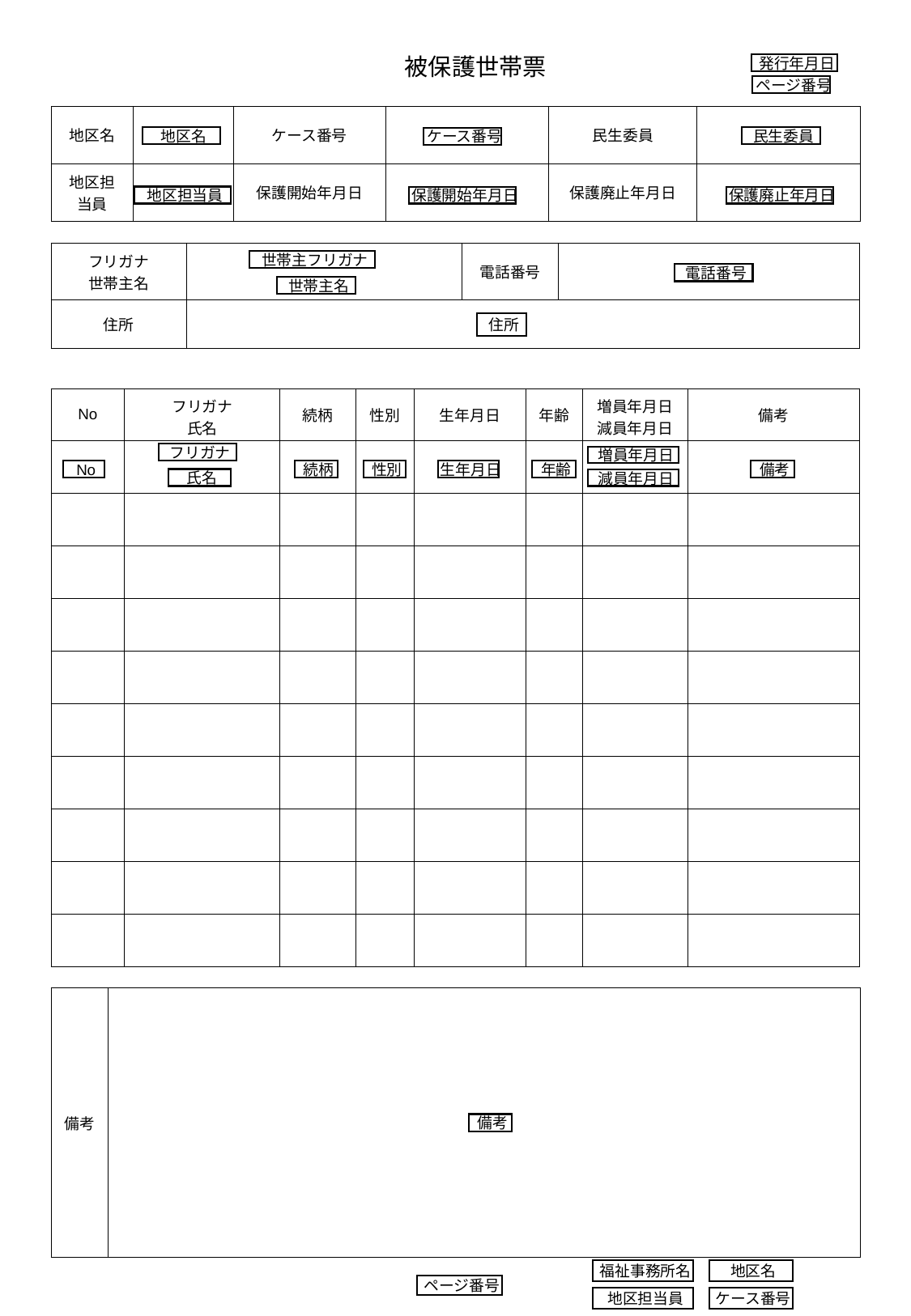

被保護世帯票
発行年月日
ページ番号

| 地区名 |  | ケース番号 |  | 民生委員 |  |
| --- | --- | --- | --- | --- | --- |
| 地区担当員 |  | 保護開始年月日 |  | 保護廃止年月日 |  |
民生委員
地区名
ケース番号
地区担当員
保護開始年月日
保護廃止年月日
| フリガナ 世帯主名 |  | 電話番号 |  |
| --- | --- | --- | --- |
| 住所 |  |  |  |
世帯主フリガナ
電話番号
世帯主名
住所
| No | フリガナ 氏名 | 続柄 | 性別 | 生年月日 | 年齢 | 増員年月日 減員年月日 | 備考 |
| --- | --- | --- | --- | --- | --- | --- | --- |
|  |  |  |  |  |  |  |  |
|  |  |  |  |  |  |  |  |
|  |  |  |  |  |  |  |  |
|  |  |  |  |  |  |  |  |
|  |  |  |  |  |  |  |  |
|  |  |  |  |  |  |  |  |
|  |  |  |  |  |  |  |  |
|  |  |  |  |  |  |  |  |
|  |  |  |  |  |  |  |  |
|  |  |  |  |  |  |  |  |
フリガナ
増員年月日
続柄
性別
生年月日
年齢
備考
No
氏名
減員年月日
| 備考 |  |
| --- | --- |
備考
福祉事務所名
地区名
ページ番号
ケース番号
地区担当員